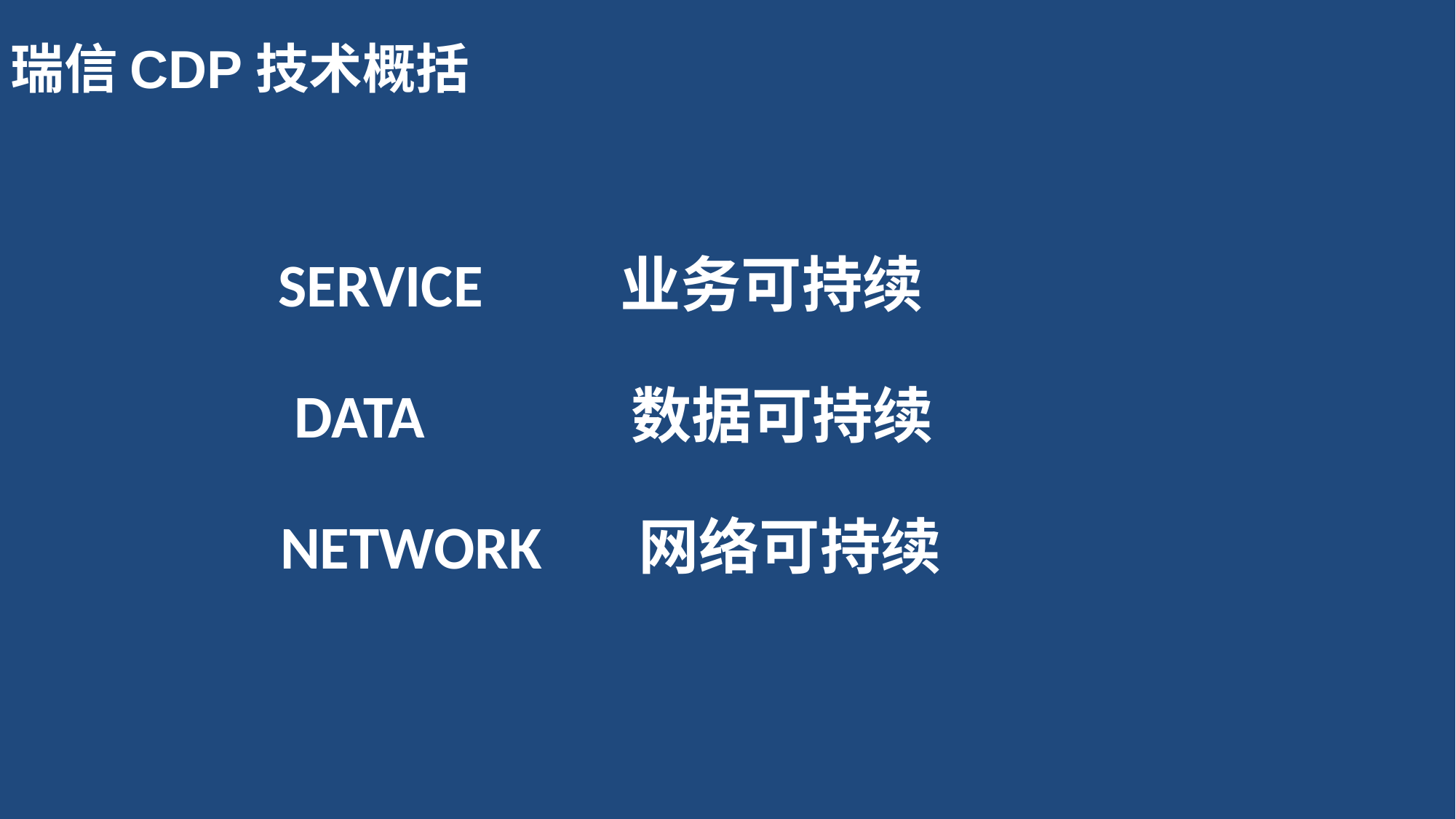

瑞信CDP技术概括
SERVICE         业务可持续
DATA              数据可持续
NETWORK      网络可持续